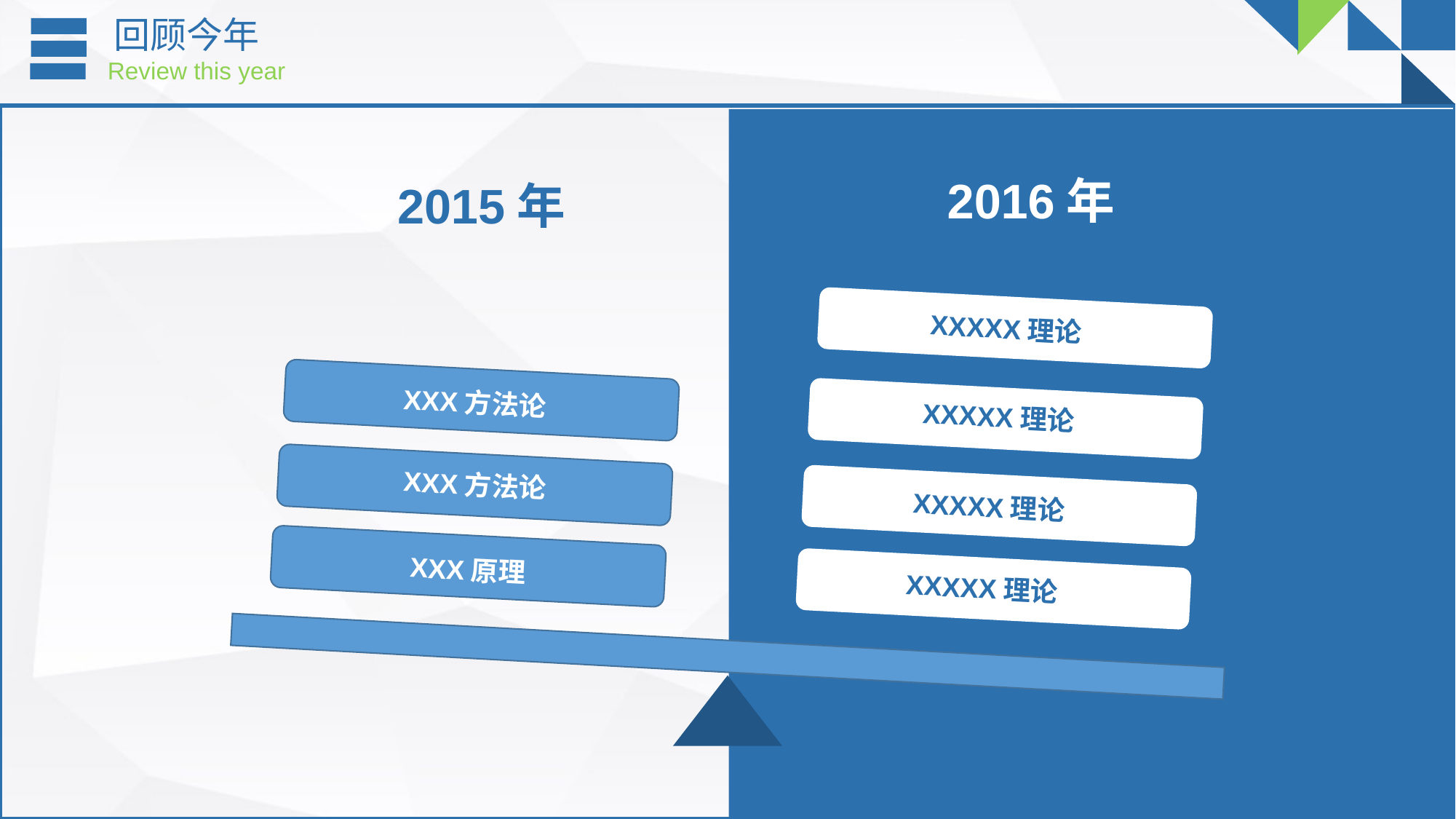

回顾今年

Review this year

2016年
2015年

XXXXX理论

XXX方法论

XXXXX理论

XXX方法论

XXXXX理论

XXX原理

XXXXX理论